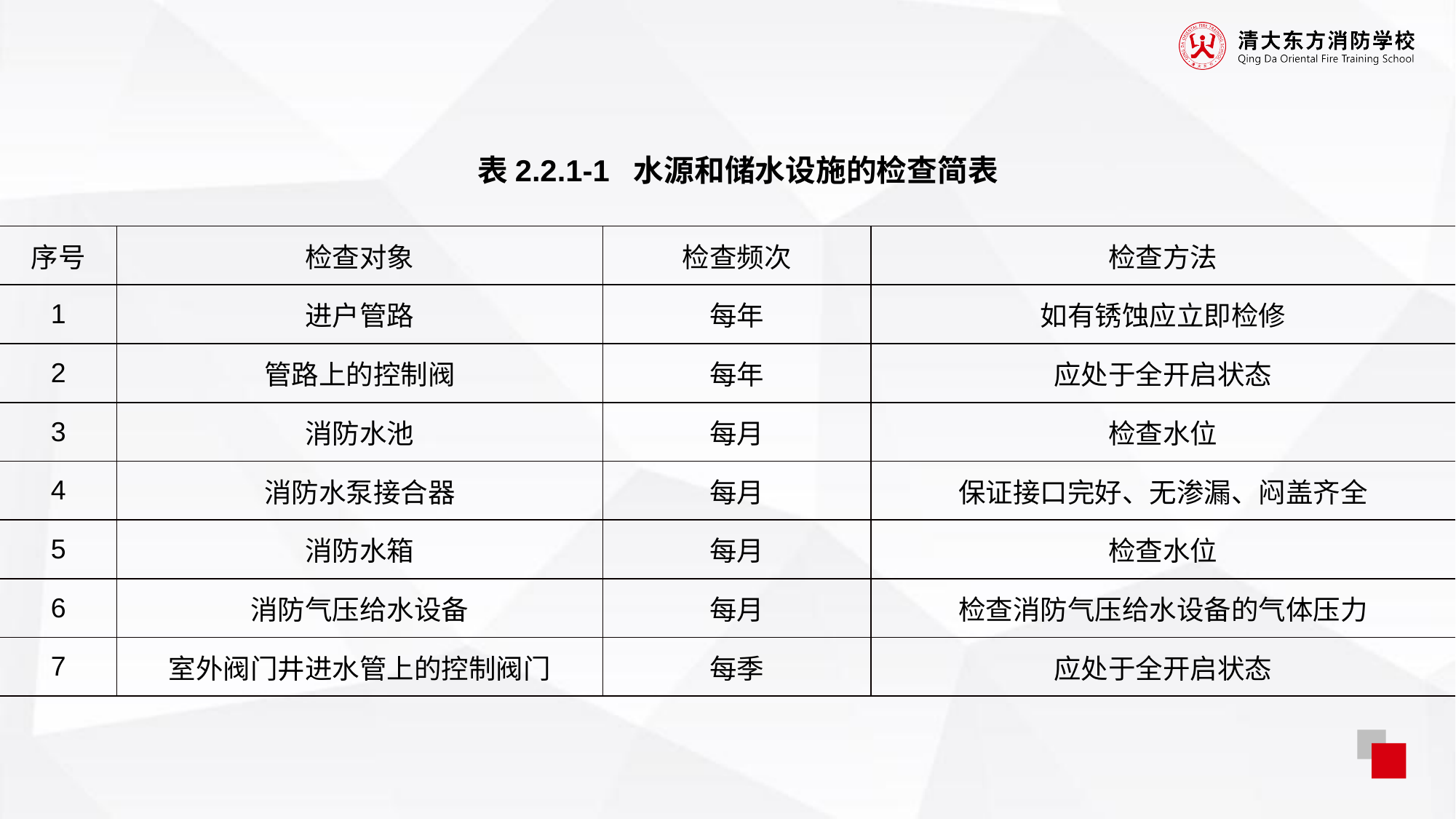

表2.2.1-1  水源和储水设施的检查简表
| 序号 | 检查对象 | 检查频次 | 检查方法 |
| --- | --- | --- | --- |
| 1 | 进户管路 | 每年 | 如有锈蚀应立即检修 |
| 2 | 管路上的控制阀 | 每年 | 应处于全开启状态 |
| 3 | 消防水池 | 每月 | 检查水位 |
| 4 | 消防水泵接合器 | 每月 | 保证接口完好、无渗漏、闷盖齐全 |
| 5 | 消防水箱 | 每月 | 检查水位 |
| 6 | 消防气压给水设备 | 每月 | 检查消防气压给水设备的气体压力 |
| 7 | 室外阀门井进水管上的控制阀门 | 每季 | 应处于全开启状态 |